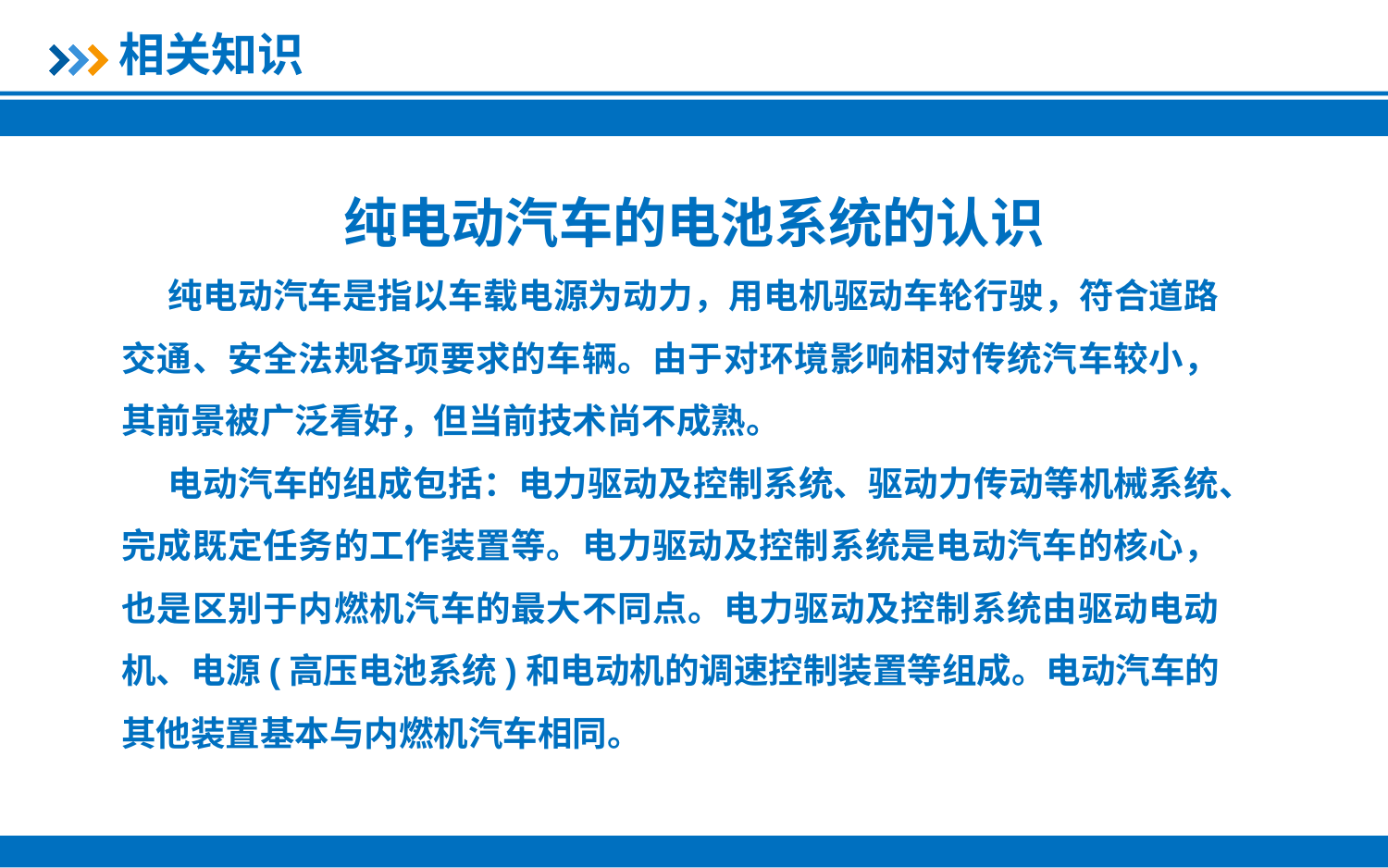

相关知识
纯电动汽车的电池系统的认识
纯电动汽车是指以车载电源为动力，用电机驱动车轮行驶，符合道路交通、安全法规各项要求的车辆。由于对环境影响相对传统汽车较小，其前景被广泛看好，但当前技术尚不成熟。
电动汽车的组成包括：电力驱动及控制系统、驱动力传动等机械系统、完成既定任务的工作装置等。电力驱动及控制系统是电动汽车的核心，也是区别于内燃机汽车的最大不同点。电力驱动及控制系统由驱动电动机、电源(高压电池系统)和电动机的调速控制装置等组成。电动汽车的其他装置基本与内燃机汽车相同。